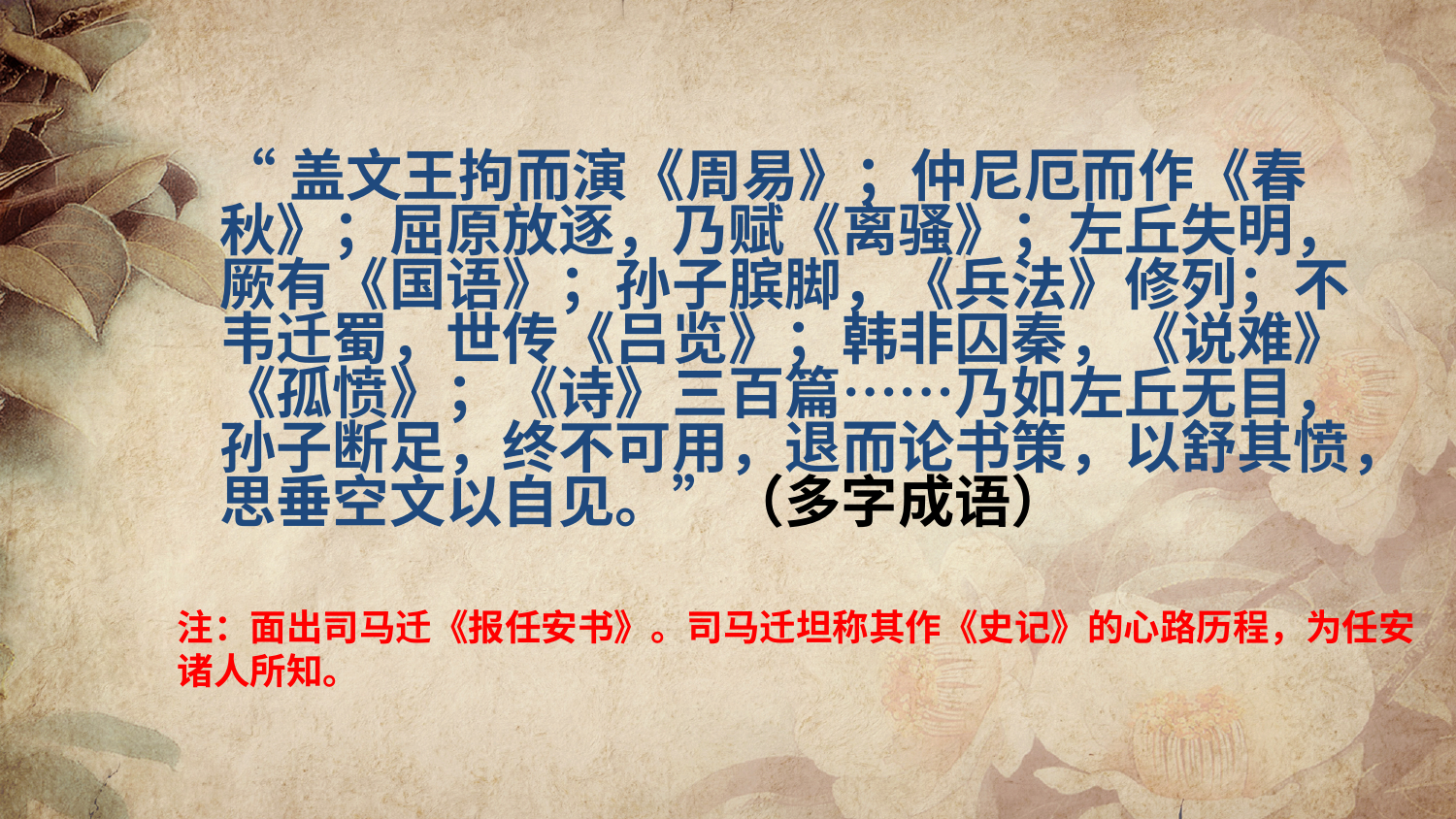

“盖文王拘而演《周易》；仲尼厄而作《春秋》；屈原放逐，乃赋《离骚》；左丘失明，厥有《国语》；孙子膑脚，《兵法》修列；不韦迁蜀，世传《吕览》；韩非囚秦，《说难》《孤愤》；《诗》三百篇……乃如左丘无目，孙子断足，终不可用，退而论书策，以舒其愤，思垂空文以自见。”（多字成语）
注：面出司马迁《报任安书》。司马迁坦称其作《史记》的心路历程，为任安诸人所知。